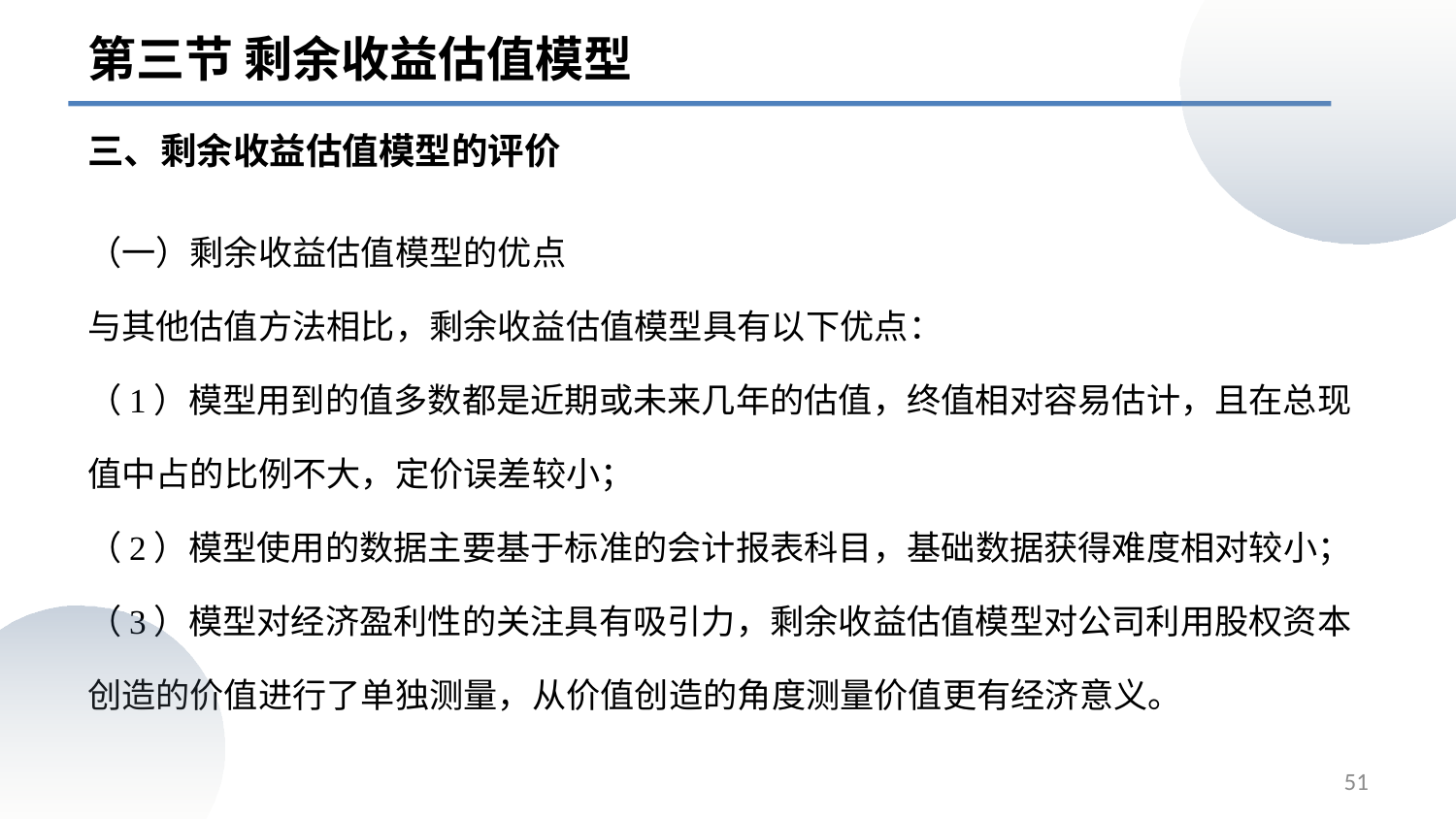

第三节 剩余收益估值模型
# 三、剩余收益估值模型的评价
（一）剩余收益估值模型的优点
与其他估值方法相比，剩余收益估值模型具有以下优点：
（1）模型用到的值多数都是近期或未来几年的估值，终值相对容易估计，且在总现值中占的比例不大，定价误差较小；
（2）模型使用的数据主要基于标准的会计报表科目，基础数据获得难度相对较小；
（3）模型对经济盈利性的关注具有吸引力，剩余收益估值模型对公司利用股权资本创造的价值进行了单独测量，从价值创造的角度测量价值更有经济意义。

51